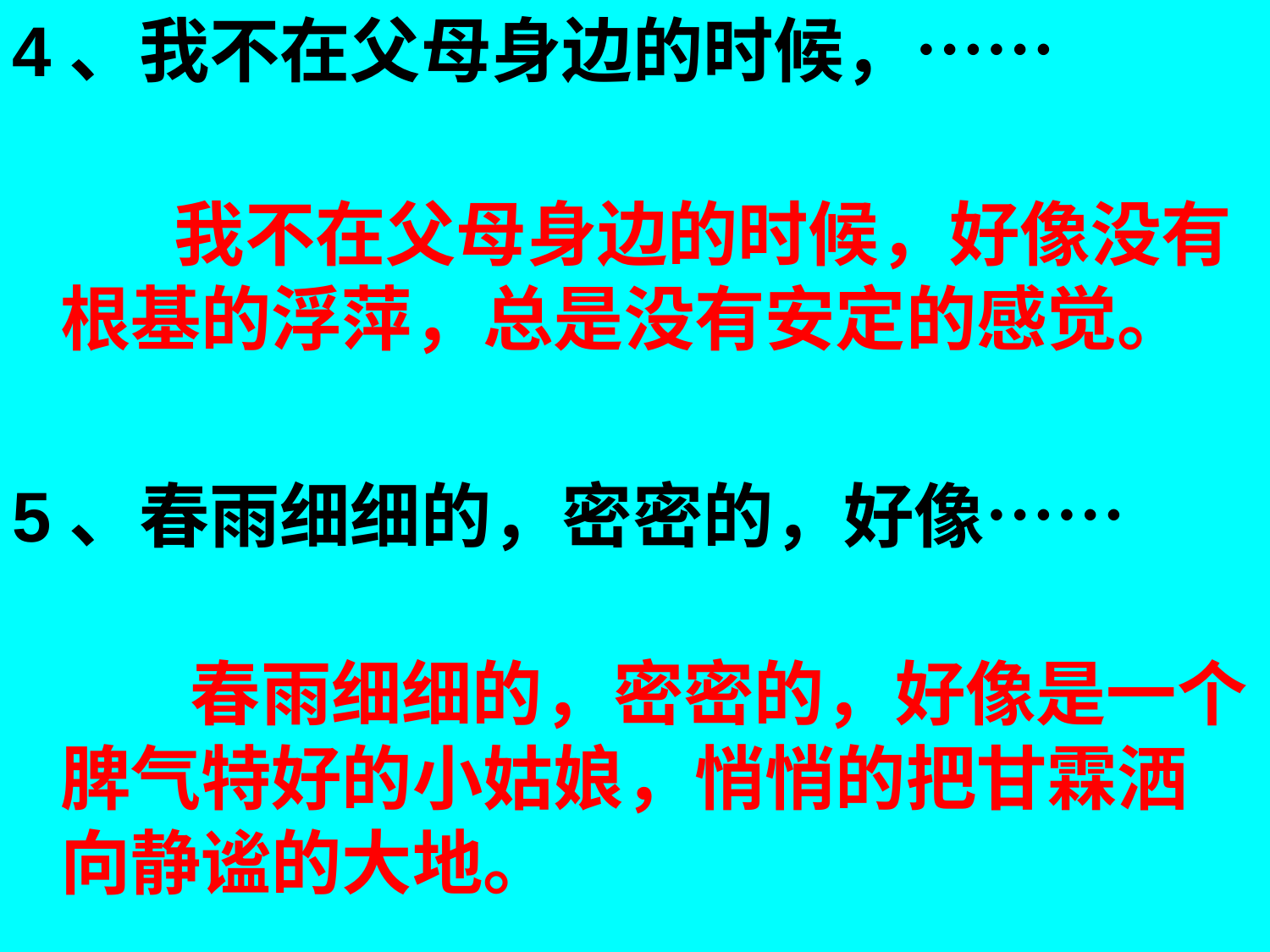

4、我不在父母身边的时候，……
         我不在父母身边的时候，好像没有根基的浮萍，总是没有安定的感觉。

5、春雨细细的，密密的，好像……

          春雨细细的，密密的，好像是一个脾气特好的小姑娘，悄悄的把甘霖洒向静谧的大地。

#